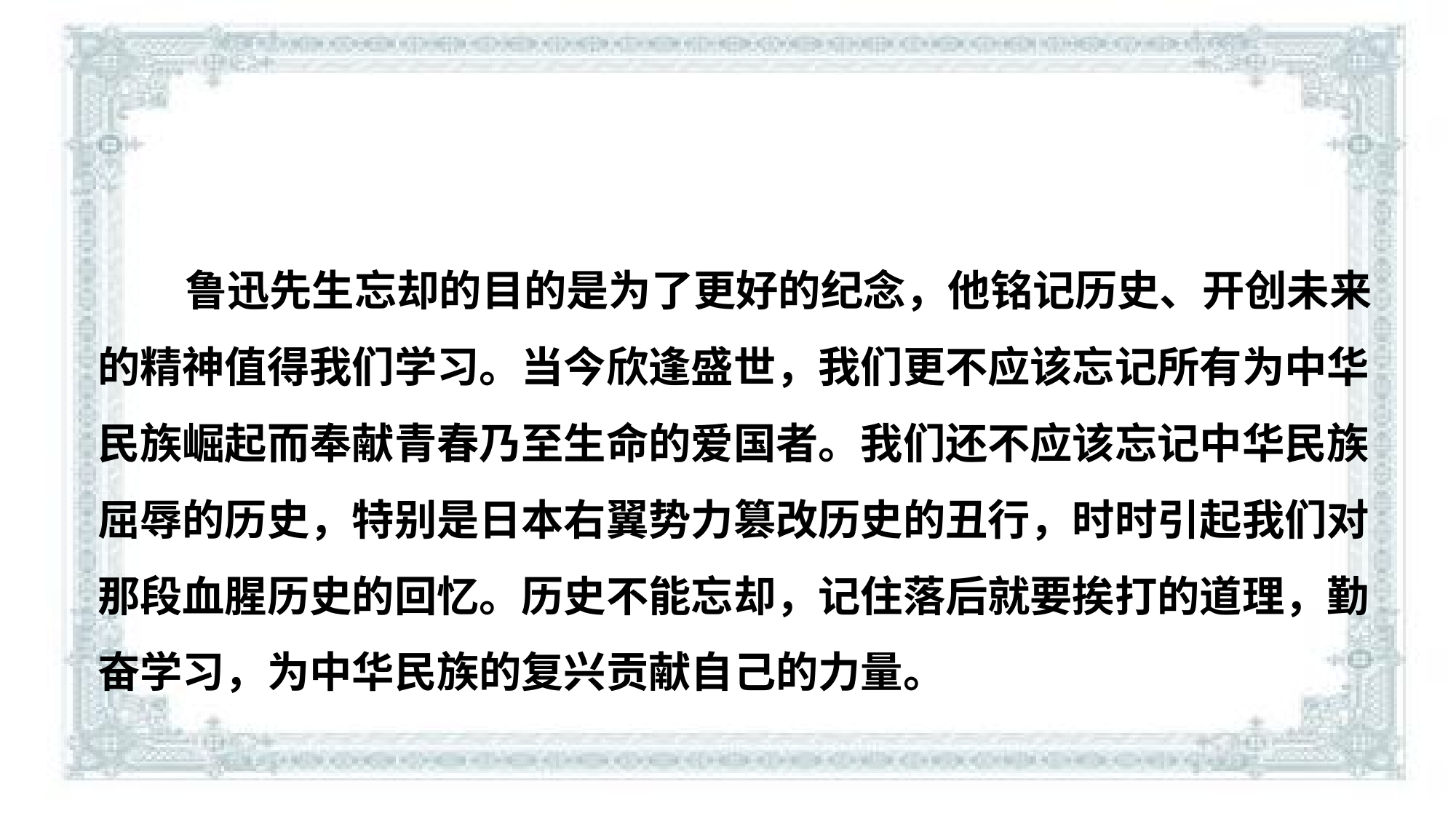

鲁迅先生忘却的目的是为了更好的纪念，他铭记历史、开创未来的精神值得我们学习。当今欣逢盛世，我们更不应该忘记所有为中华民族崛起而奉献青春乃至生命的爱国者。我们还不应该忘记中华民族屈辱的历史，特别是日本右翼势力篡改历史的丑行，时时引起我们对那段血腥历史的回忆。历史不能忘却，记住落后就要挨打的道理，勤奋学习，为中华民族的复兴贡献自己的力量。